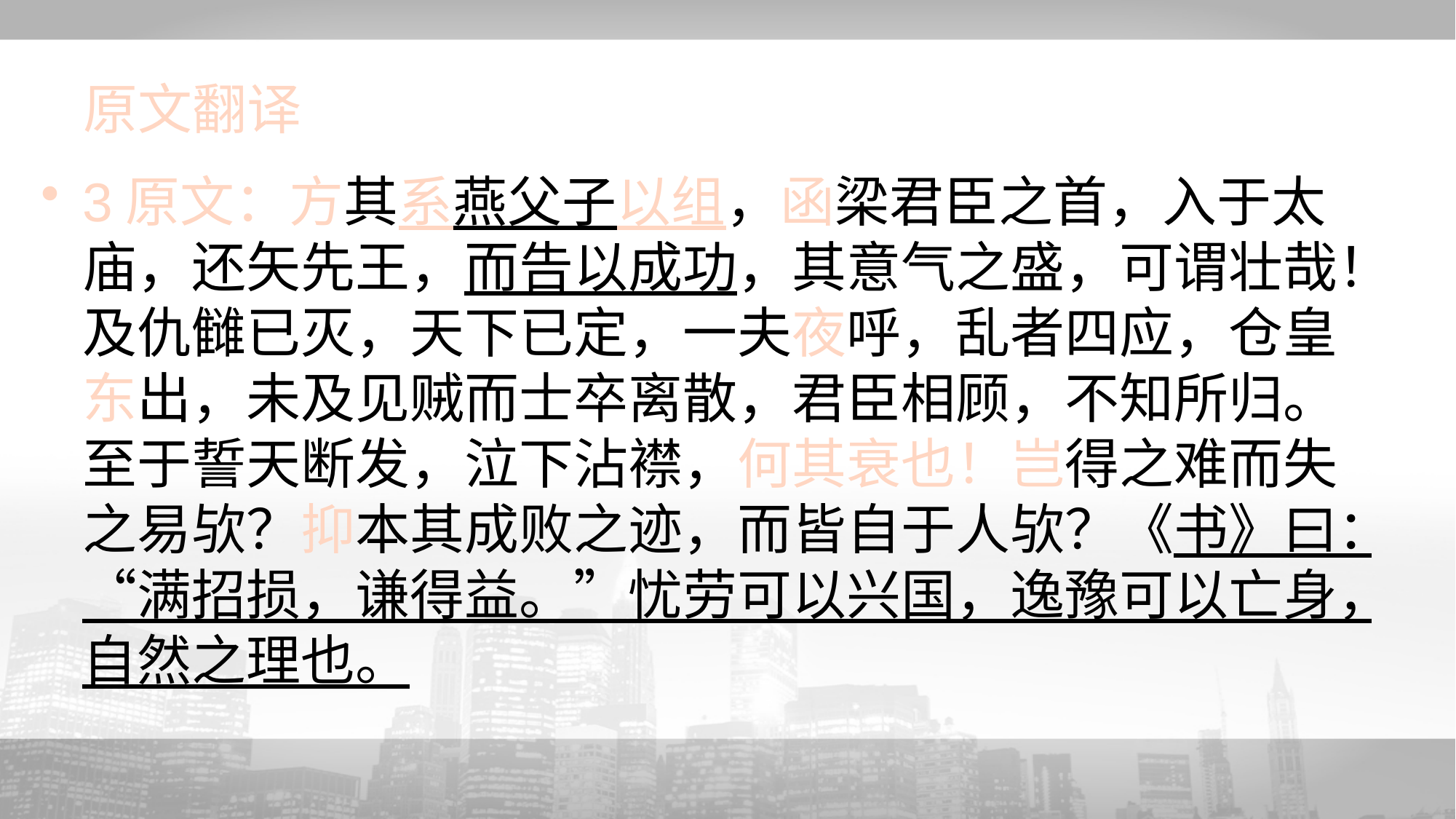

# 原文翻译

3原文：方其系燕父子以组，函梁君臣之首，入于太庙，还矢先王，而告以成功，其意气之盛，可谓壮哉！及仇雠已灭，天下已定，一夫夜呼，乱者四应，仓皇东出，未及见贼而士卒离散，君臣相顾，不知所归。至于誓天断发，泣下沾襟，何其衰也！岂得之难而失之易欤？抑本其成败之迹，而皆自于人欤？《书》曰：“满招损，谦得益。”忧劳可以兴国，逸豫可以亡身，自然之理也。